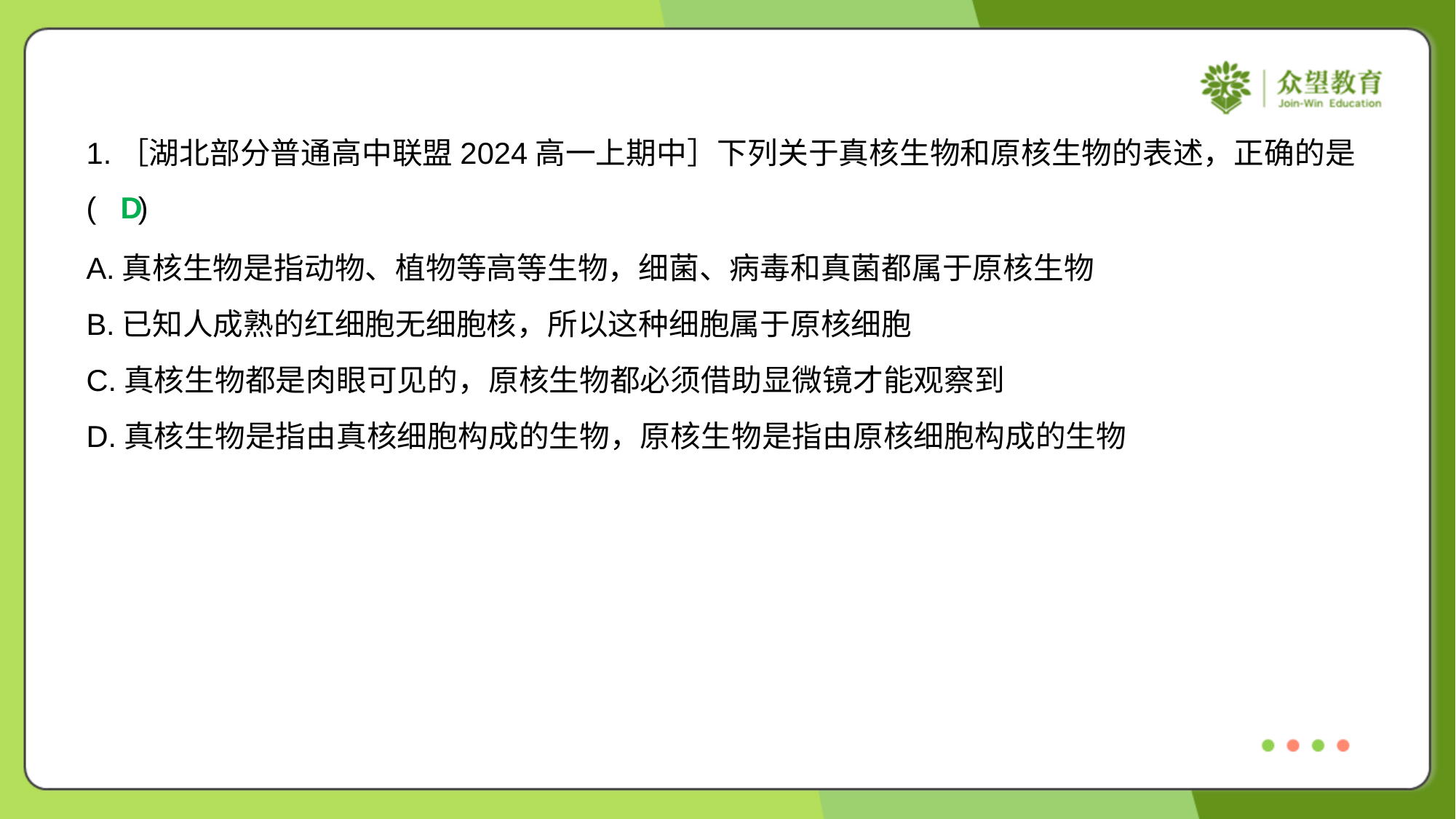

1.［湖北部分普通高中联盟2024高一上期中］下列关于真核生物和原核生物的表述，正确的是
(     )
D
A.真核生物是指动物、植物等高等生物，细菌、病毒和真菌都属于原核生物
B.已知人成熟的红细胞无细胞核，所以这种细胞属于原核细胞
C.真核生物都是肉眼可见的，原核生物都必须借助显微镜才能观察到
D.真核生物是指由真核细胞构成的生物，原核生物是指由原核细胞构成的生物